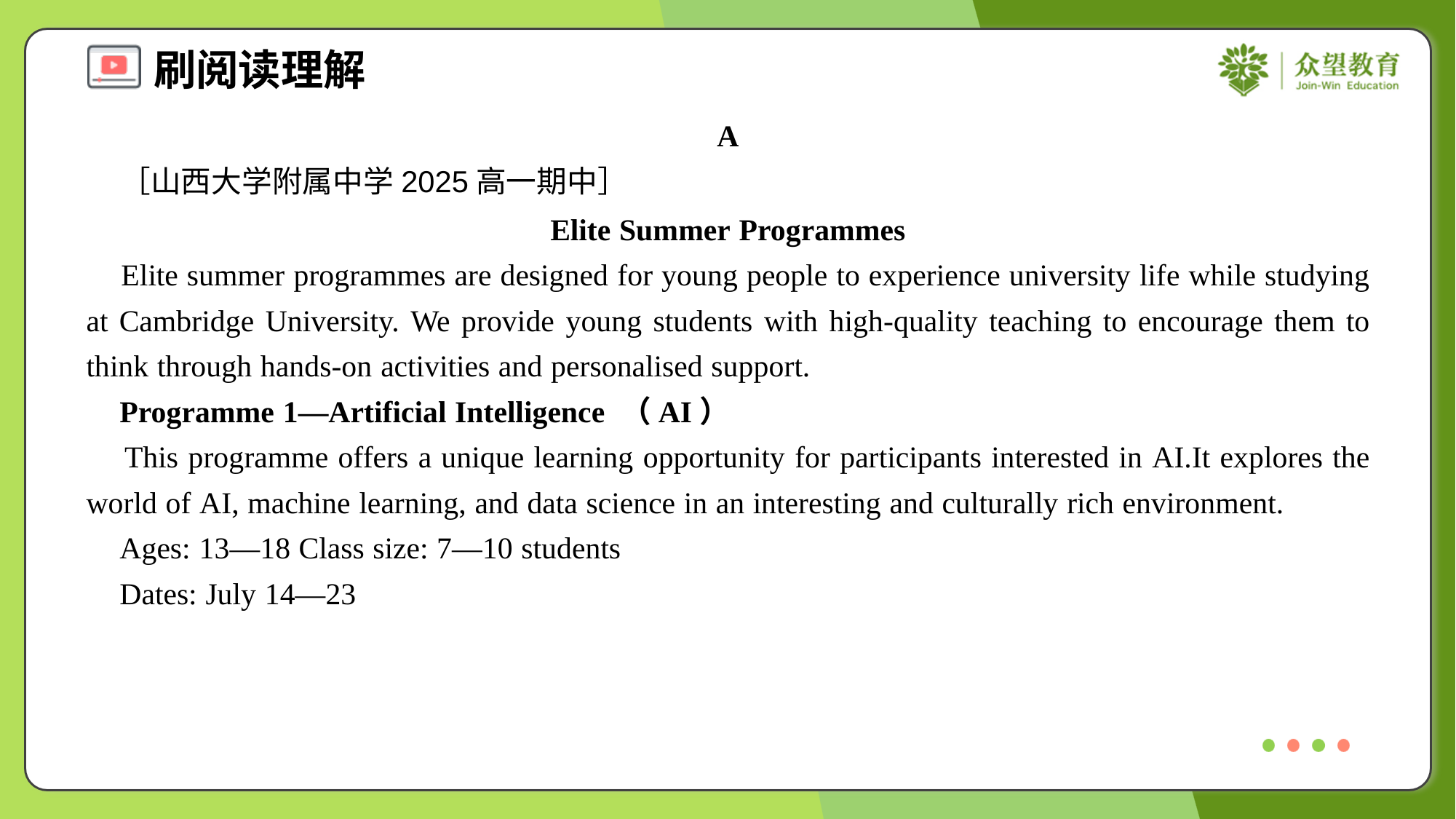

A
    ［山西大学附属中学2025高一期中］
Elite Summer Programmes
    Elite summer programmes are designed for young people to experience university life while studying at Cambridge University. We provide young students with high-quality teaching to encourage them to think through hands-on activities and personalised support.
    Programme 1—Artificial Intelligence （AI）
    This programme offers a unique learning opportunity for participants interested in AI.It explores the world of AI, machine learning, and data science in an interesting and culturally rich environment.
    Ages: 13—18 Class size: 7—10 students
    Dates: July 14—23